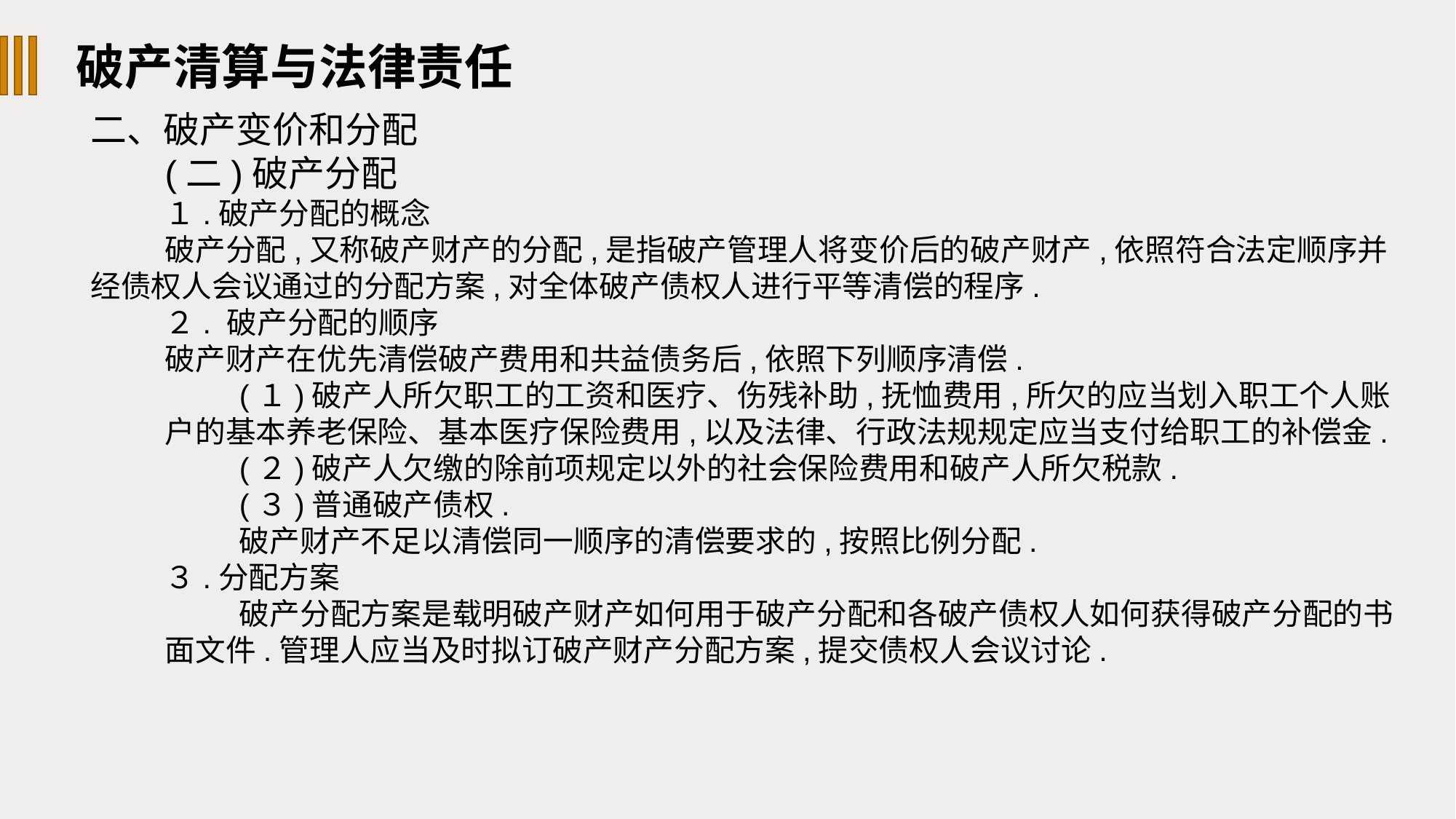

破产清算与法律责任

二、破产变价和分配
(二)破产分配
１.破产分配的概念
破产分配,又称破产财产的分配,是指破产管理人将变价后的破产财产,依照符合法定顺序并经债权人会议通过的分配方案,对全体破产债权人进行平等清偿的程序.
２. 破产分配的顺序
破产财产在优先清偿破产费用和共益债务后,依照下列顺序清偿.
(１)破产人所欠职工的工资和医疗、伤残补助,抚恤费用,所欠的应当划入职工个人账户的基本养老保险、基本医疗保险费用,以及法律、行政法规规定应当支付给职工的补偿金.
(２)破产人欠缴的除前项规定以外的社会保险费用和破产人所欠税款.
(３)普通破产债权.
破产财产不足以清偿同一顺序的清偿要求的,按照比例分配.
３.分配方案
破产分配方案是载明破产财产如何用于破产分配和各破产债权人如何获得破产分配的书面文件.管理人应当及时拟订破产财产分配方案,提交债权人会议讨论.